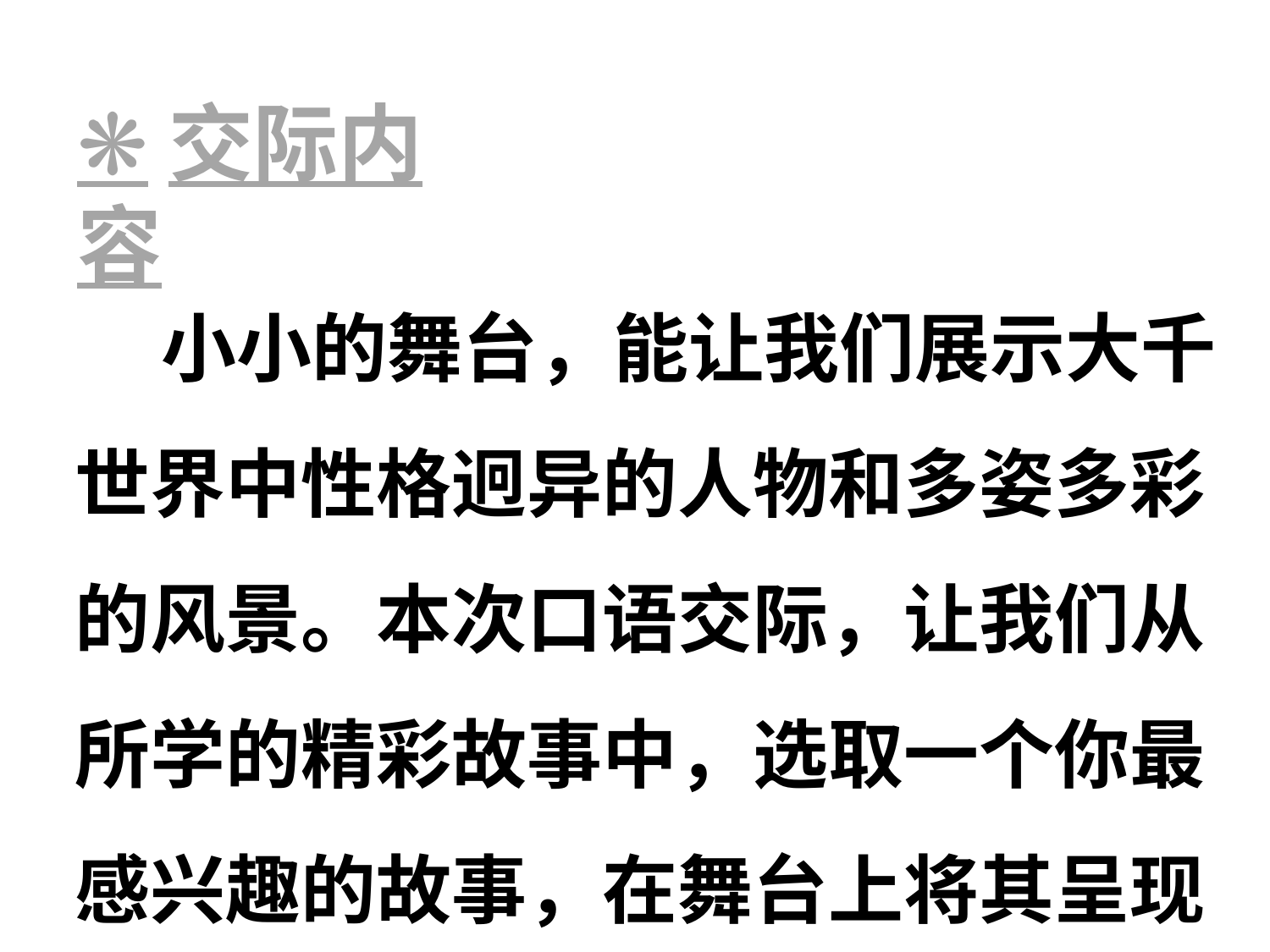

❋交际内容
    小小的舞台，能让我们展示大千世界中性格迥异的人物和多姿多彩的风景。本次口语交际，让我们从所学的精彩故事中，选取一个你最感兴趣的故事，在舞台上将其呈现出来。